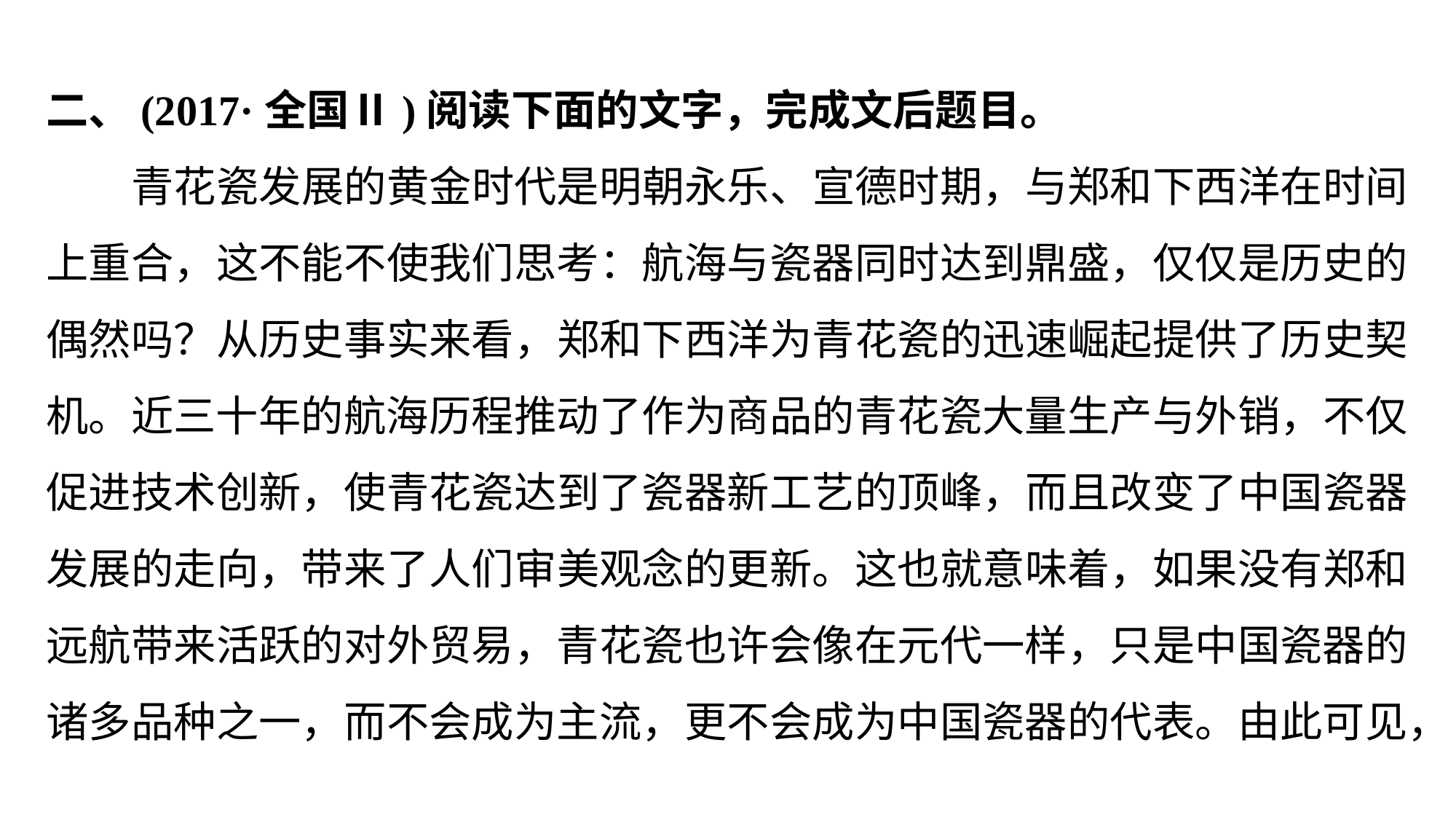

二、(2017·全国Ⅱ)阅读下面的文字，完成文后题目。
青花瓷发展的黄金时代是明朝永乐、宣德时期，与郑和下西洋在时间上重合，这不能不使我们思考：航海与瓷器同时达到鼎盛，仅仅是历史的偶然吗？从历史事实来看，郑和下西洋为青花瓷的迅速崛起提供了历史契机。近三十年的航海历程推动了作为商品的青花瓷大量生产与外销，不仅促进技术创新，使青花瓷达到了瓷器新工艺的顶峰，而且改变了中国瓷器发展的走向，带来了人们审美观念的更新。这也就意味着，如果没有郑和远航带来活跃的对外贸易，青花瓷也许会像在元代一样，只是中国瓷器的诸多品种之一，而不会成为主流，更不会成为中国瓷器的代表。由此可见，